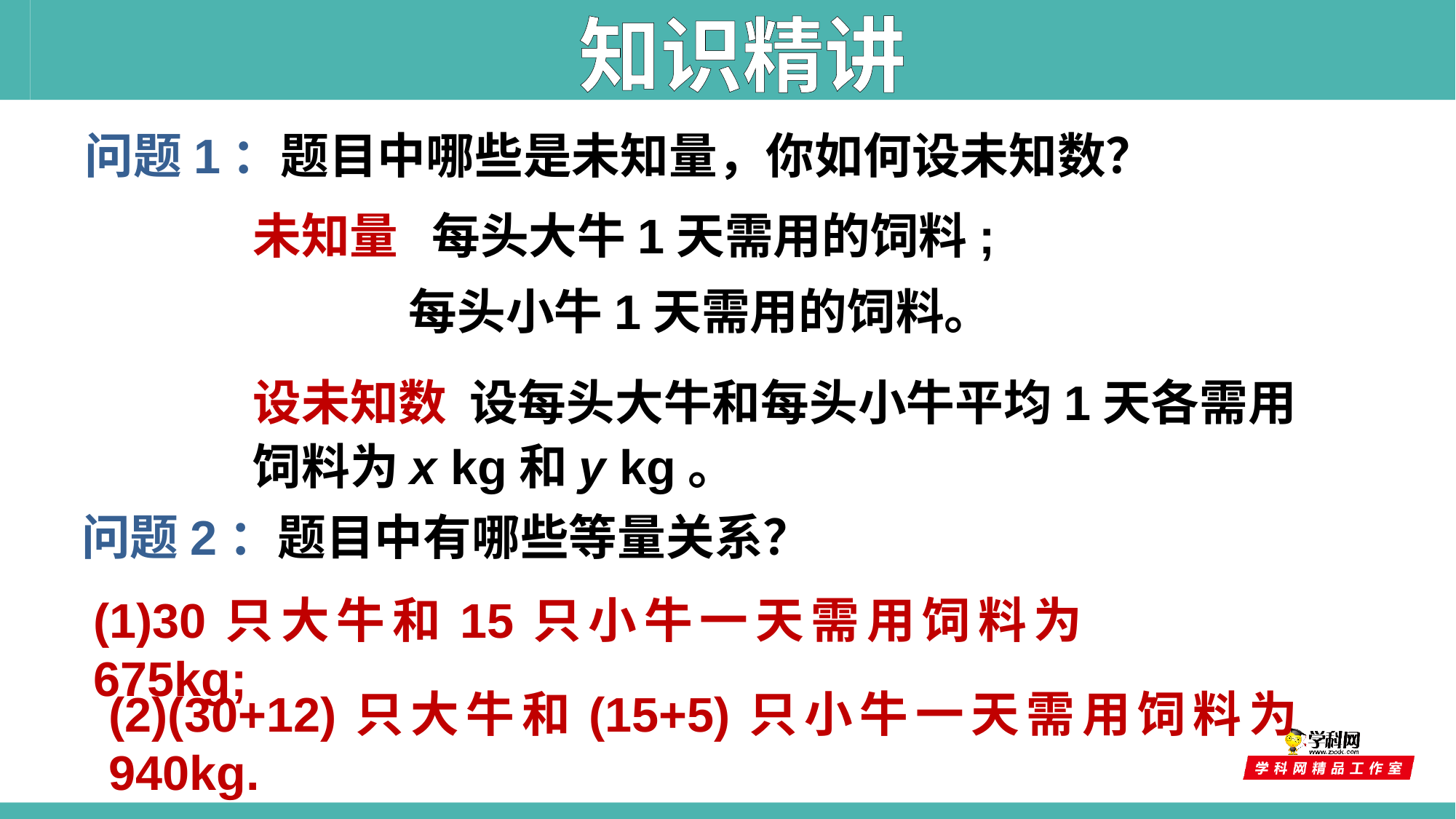

知识精讲
问题1：题目中哪些是未知量，你如何设未知数？
未知量   每头大牛1天需用的饲料;
             每头小牛1天需用的饲料。
设未知数  设每头大牛和每头小牛平均1天各需用饲料为x kg和y kg。
问题2：题目中有哪些等量关系？
(1)30只大牛和15只小牛一天需用饲料为675kg;
(2)(30+12)只大牛和(15+5)只小牛一天需用饲料为940kg.